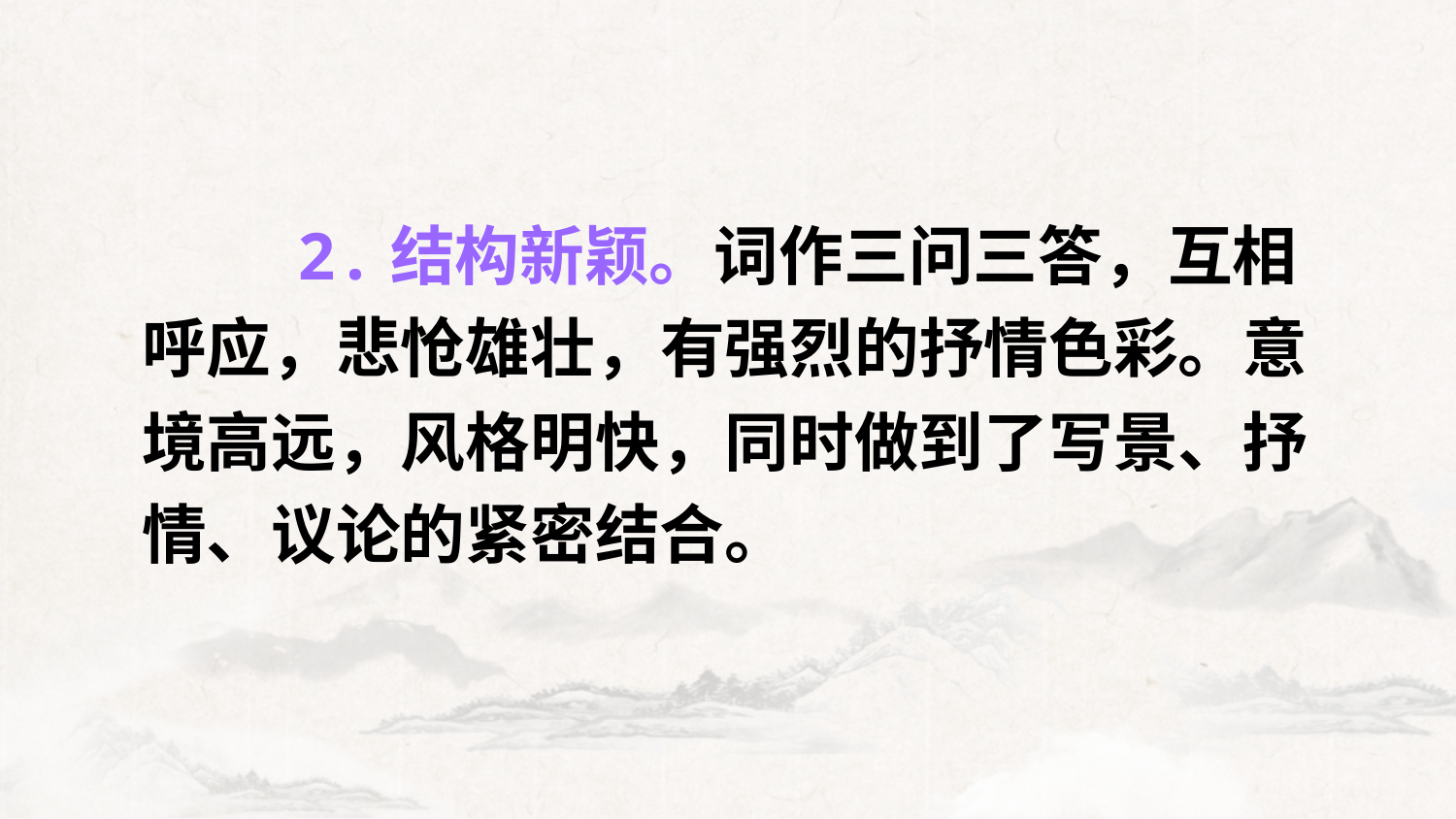

2.结构新颖。词作三问三答，互相呼应，悲怆雄壮，有强烈的抒情色彩。意境高远，风格明快，同时做到了写景、抒情、议论的紧密结合。